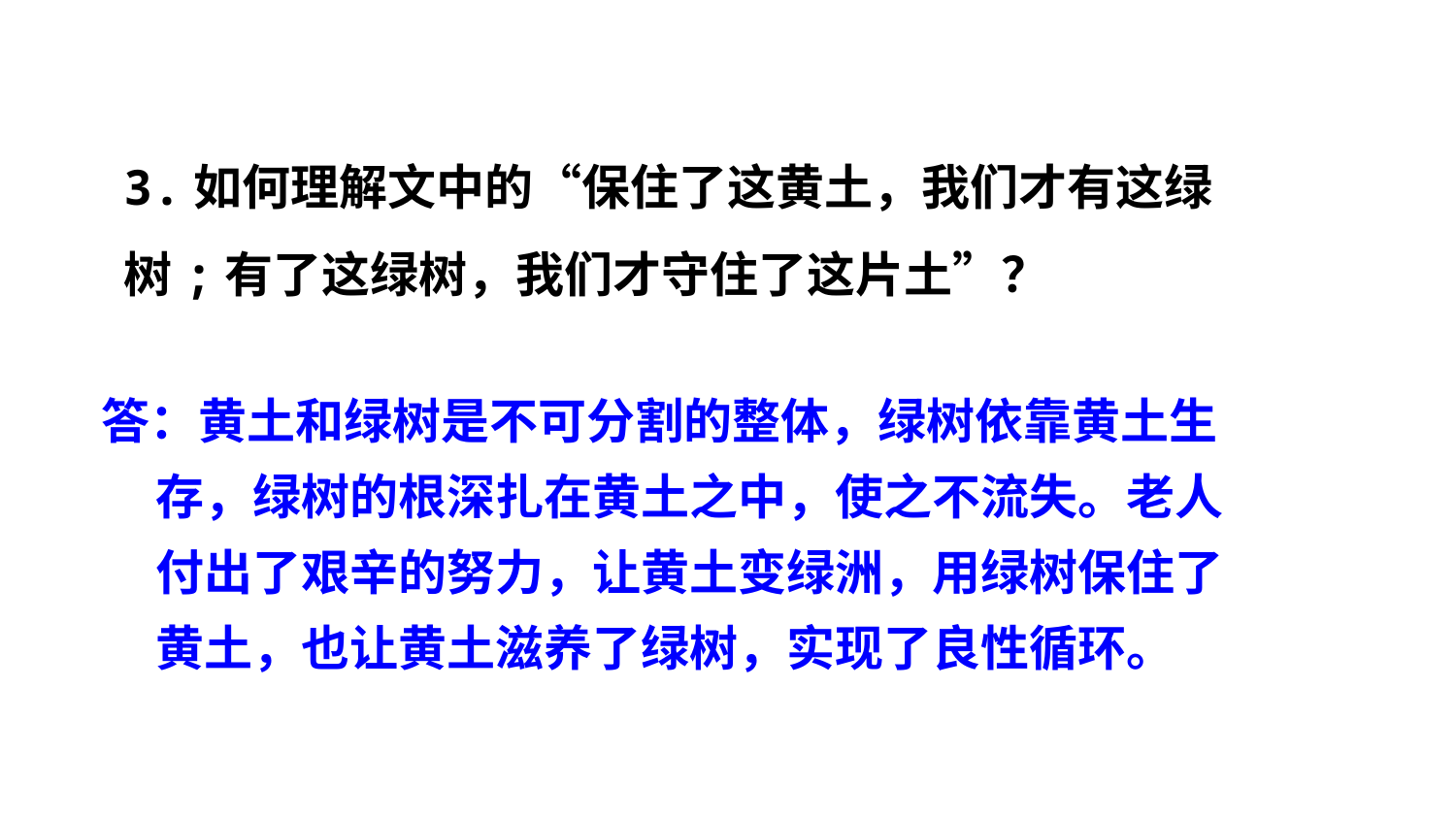

3.如何理解文中的“保住了这黄土，我们才有这绿树;有了这绿树，我们才守住了这片土”？
答：黄土和绿树是不可分割的整体，绿树依靠黄土生存，绿树的根深扎在黄土之中，使之不流失。老人付出了艰辛的努力，让黄土变绿洲，用绿树保住了黄土，也让黄土滋养了绿树，实现了良性循环。